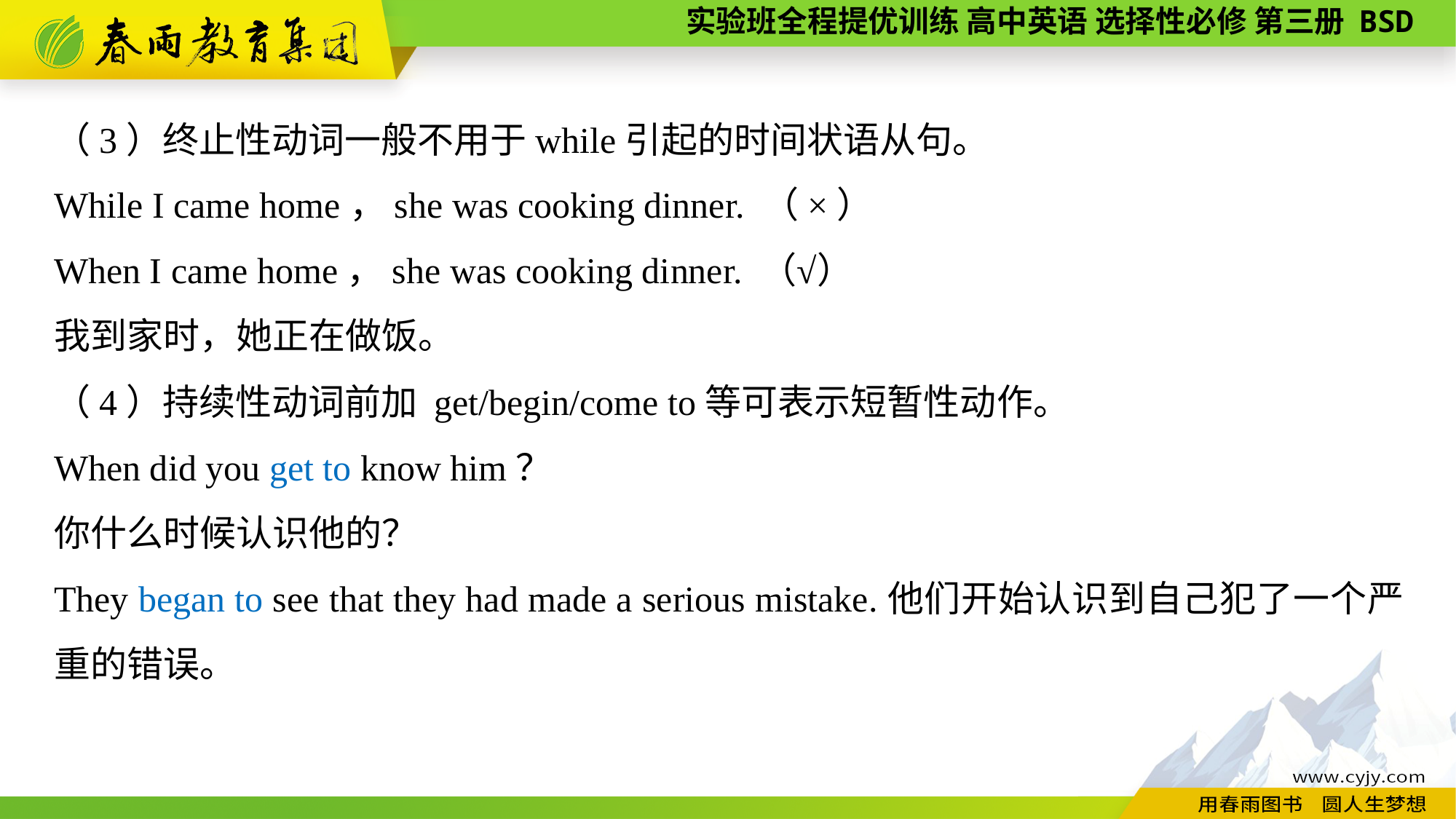

（3）终止性动词一般不用于while引起的时间状语从句。
While I came home，she was cooking dinner. （×）
When I came home，she was cooking dinner. （√）
我到家时，她正在做饭。
（4）持续性动词前加 get/begin/come to等可表示短暂性动作。
When did you get to know him？
你什么时候认识他的？
They began to see that they had made a serious mistake.他们开始认识到自己犯了一个严重的错误。